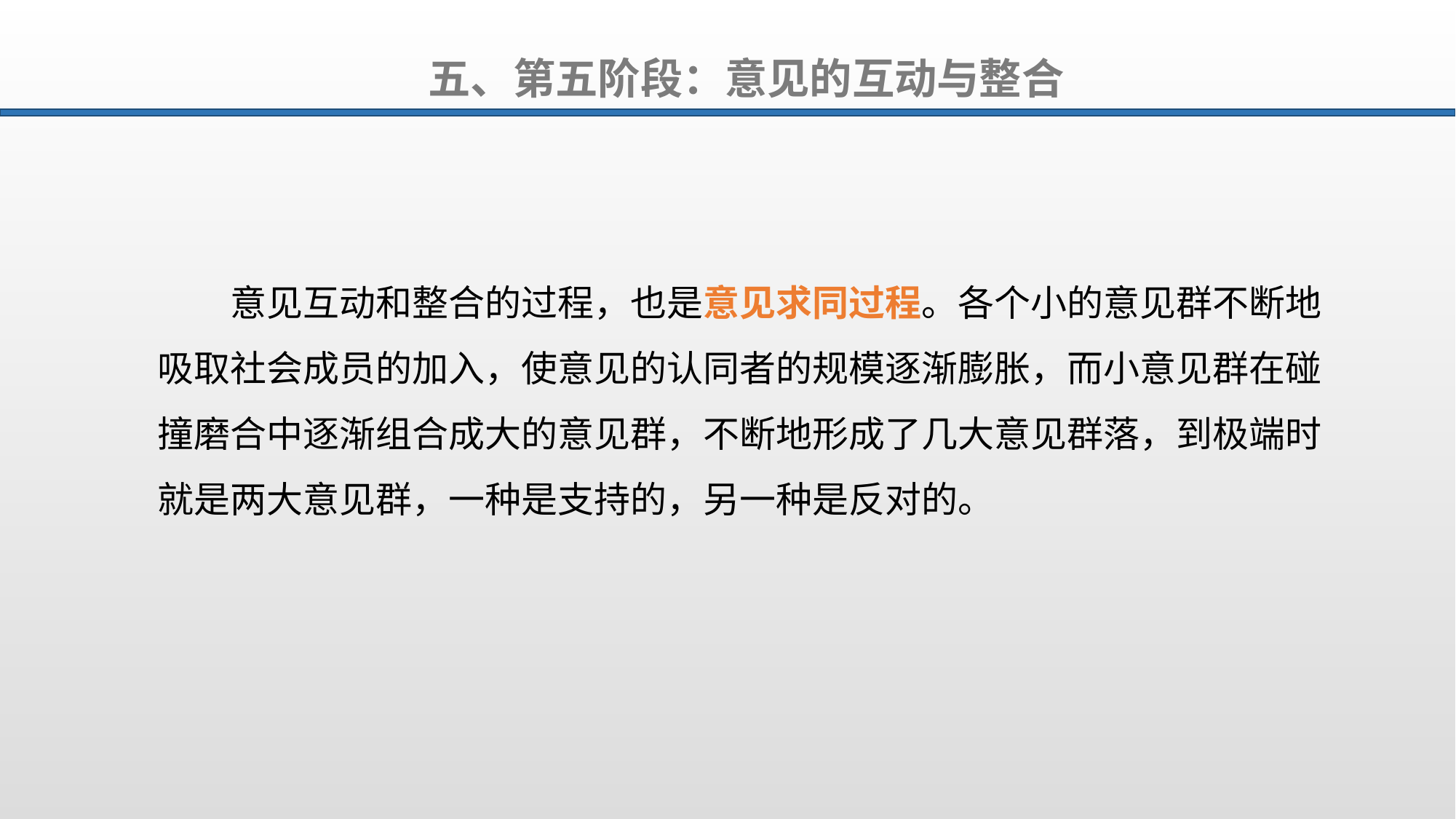

五、第五阶段：意见的互动与整合

意见互动和整合的过程，也是意见求同过程。各个小的意见群不断地吸取社会成员的加入，使意见的认同者的规模逐渐膨胀，而小意见群在碰撞磨合中逐渐组合成大的意见群，不断地形成了几大意见群落，到极端时就是两大意见群，一种是支持的，另一种是反对的。